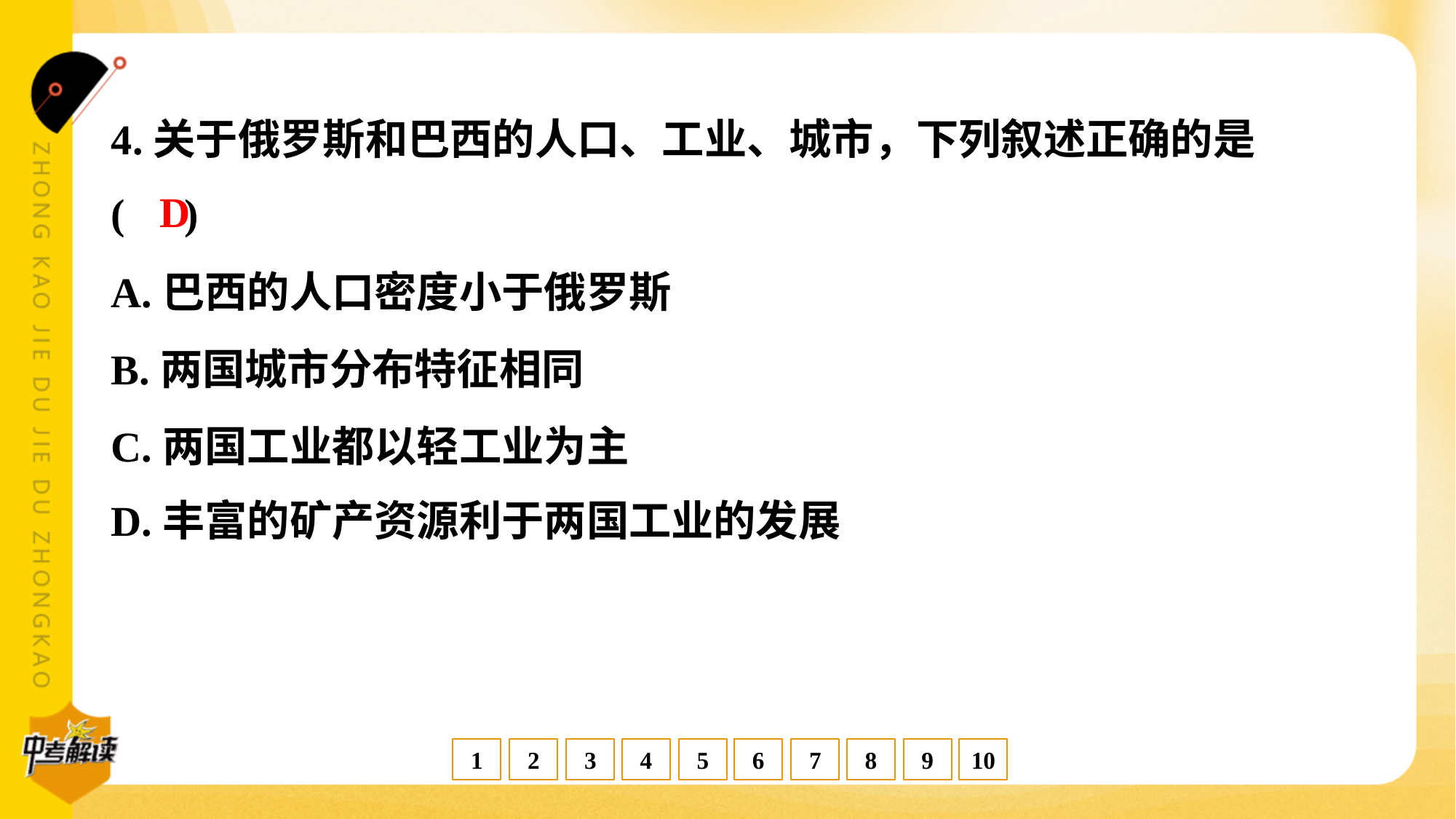

4.关于俄罗斯和巴西的人口、工业、城市，下列叙述正确的是
(     )
D
A.巴西的人口密度小于俄罗斯
B.两国城市分布特征相同
C.两国工业都以轻工业为主
D.丰富的矿产资源利于两国工业的发展